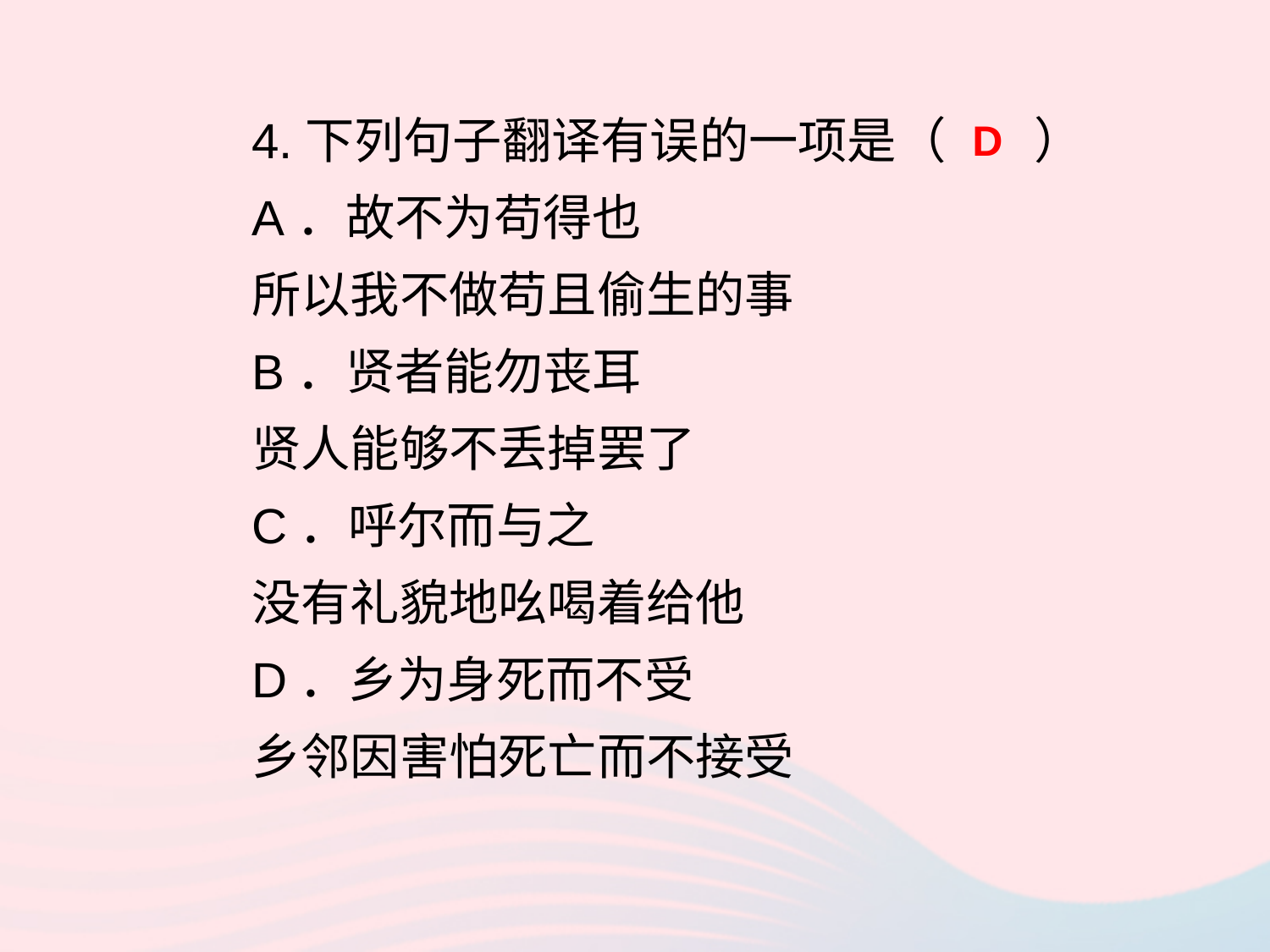

4.下列句子翻译有误的一项是（        ）
A．故不为苟得也
所以我不做苟且偷生的事
B．贤者能勿丧耳
贤人能够不丢掉罢了
C．呼尔而与之
没有礼貌地吆喝着给他
D．乡为身死而不受
乡邻因害怕死亡而不接受
D